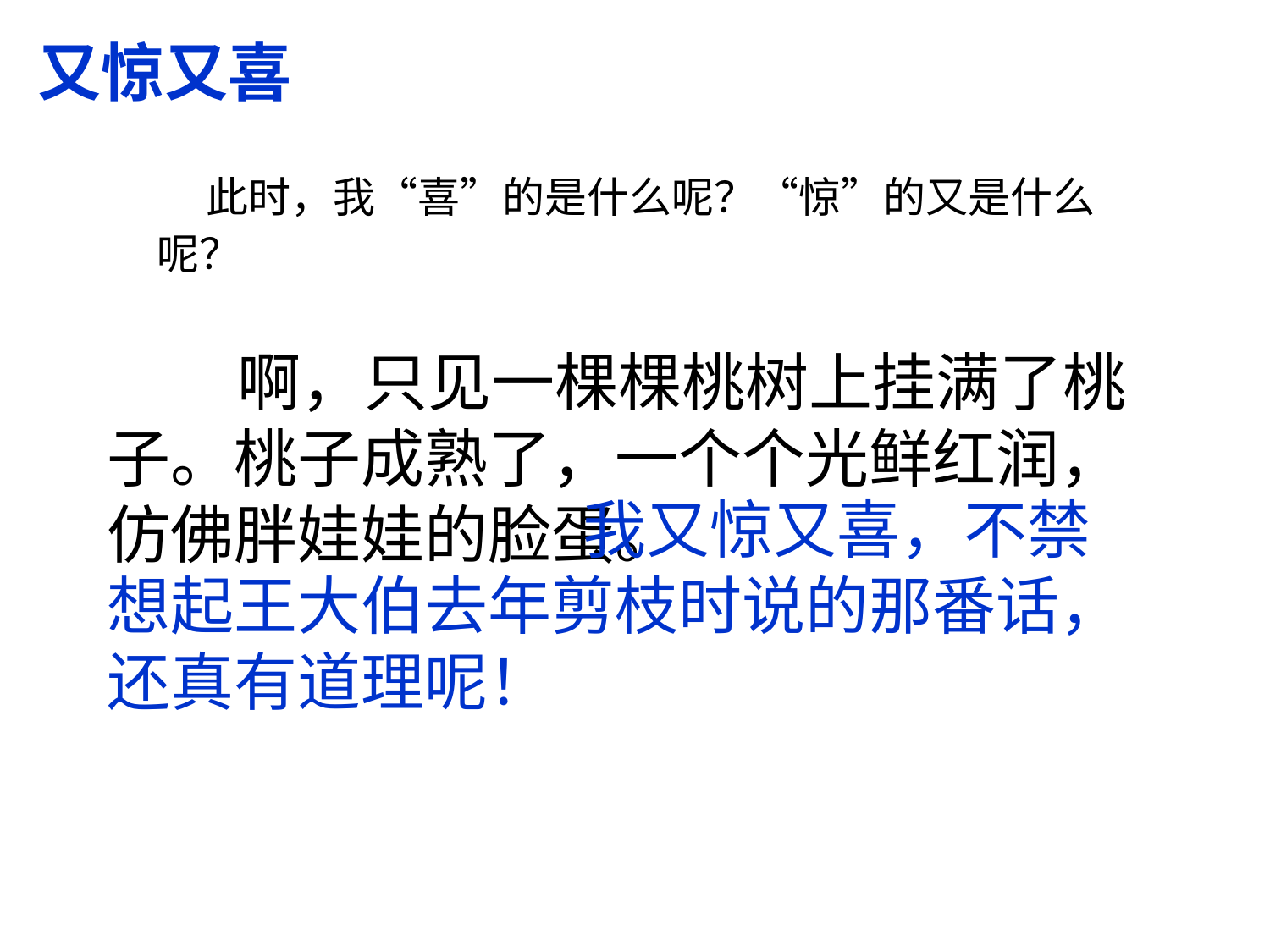

又惊又喜
  此时，我“喜”的是什么呢？“惊”的又是什么呢？
        啊，只见一棵棵桃树上挂满了桃子。桃子成熟了，一个个光鲜红润，仿佛胖娃娃的脸蛋。
                                我又惊又喜，不禁想起王大伯去年剪枝时说的那番话，还真有道理呢！